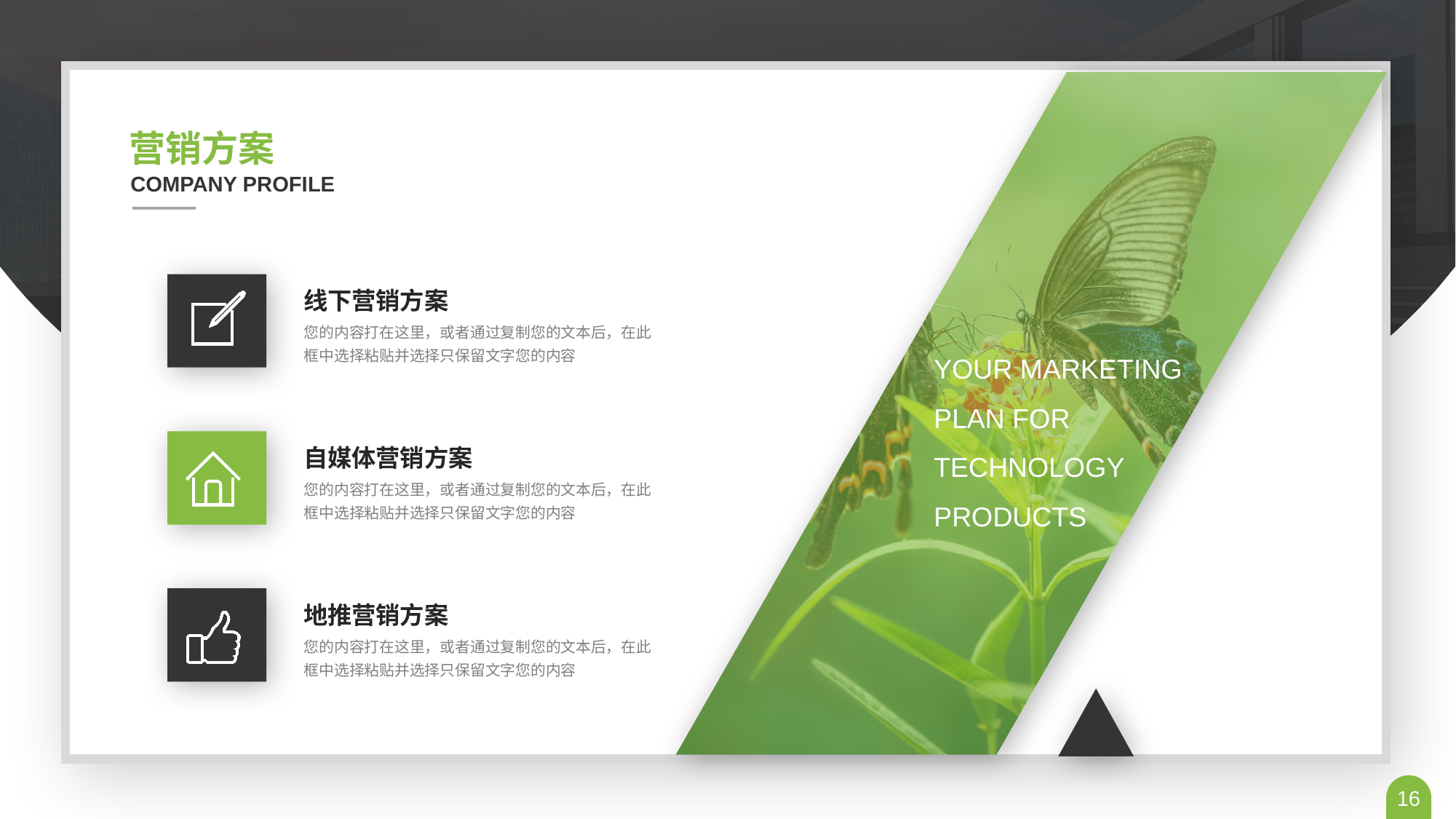

营销方案
COMPANY PROFILE
线下营销方案

您的内容打在这里，或者通过复制您的文本后，在此框中选择粘贴并选择只保留文字您的内容
YOUR MARKETING PLAN FOR TECHNOLOGY PRODUCTS
自媒体营销方案

您的内容打在这里，或者通过复制您的文本后，在此框中选择粘贴并选择只保留文字您的内容
地推营销方案

您的内容打在这里，或者通过复制您的文本后，在此框中选择粘贴并选择只保留文字您的内容